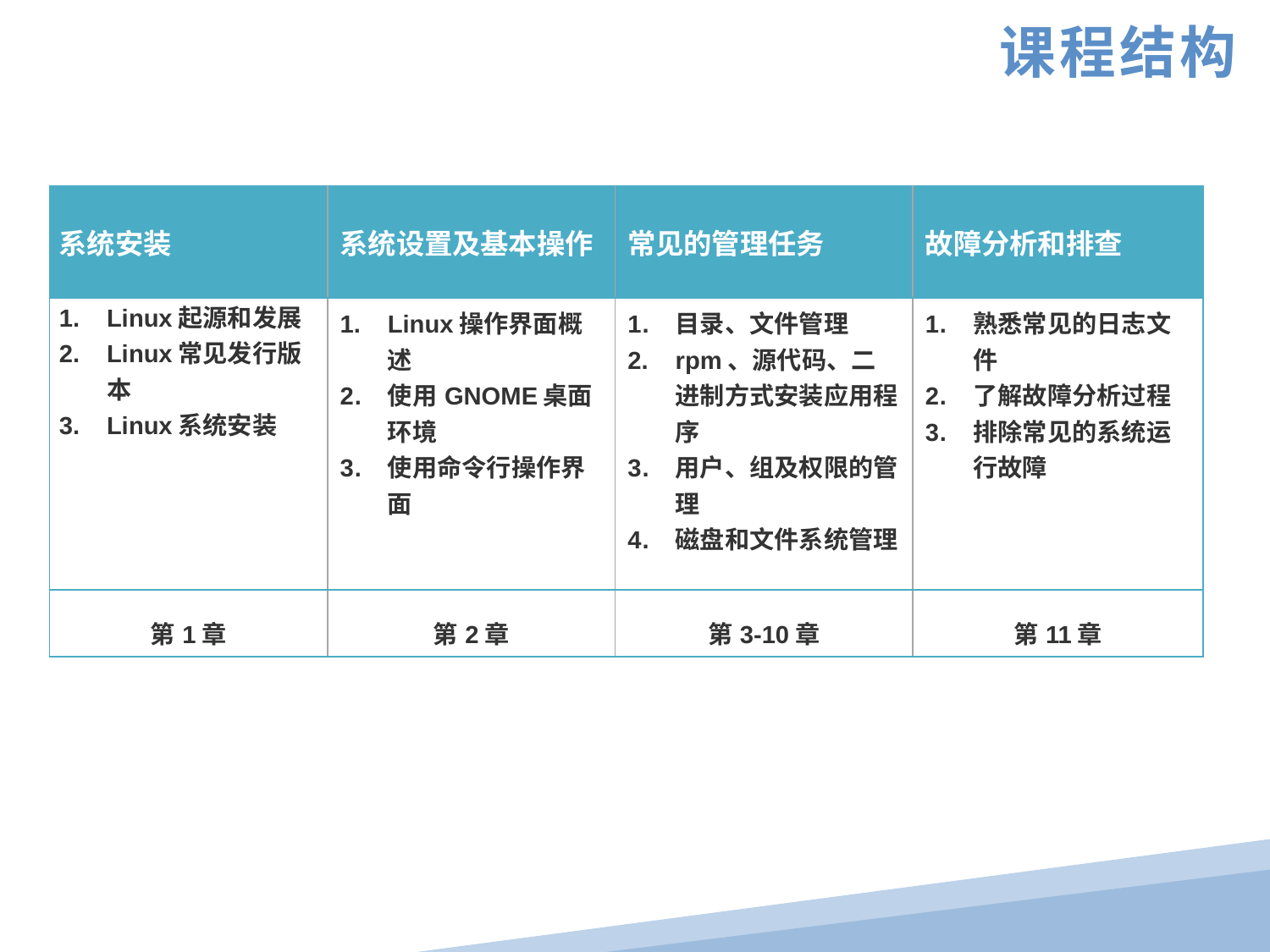

课程结构
| 系统安装 | 系统设置及基本操作 | 常见的管理任务 | 故障分析和排查 |
| --- | --- | --- | --- |
| Linux起源和发展 Linux常见发行版本 Linux系统安装 | Linux操作界面概述 使用GNOME桌面环境 使用命令行操作界面 | 目录、文件管理 rpm、源代码、二进制方式安装应用程序 用户、组及权限的管理 磁盘和文件系统管理 | 熟悉常见的日志文件 了解故障分析过程 排除常见的系统运行故障 |
| 第1章 | 第2章 | 第3-10章 | 第11章 |